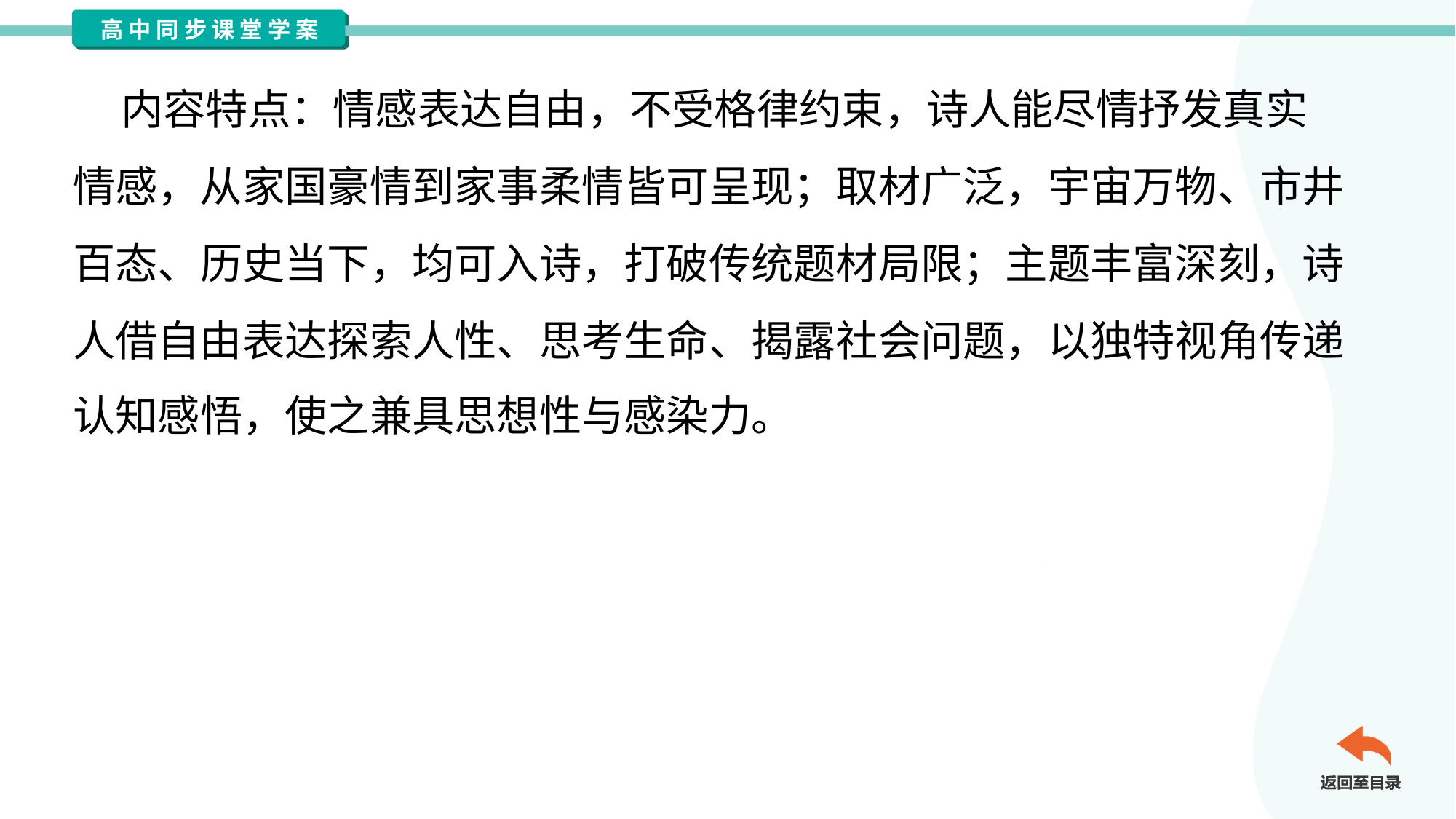

内容特点：情感表达自由，不受格律约束，诗人能尽情抒发真实
情感，从家国豪情到家事柔情皆可呈现；取材广泛，宇宙万物、市井
百态、历史当下，均可入诗，打破传统题材局限；主题丰富深刻，诗
人借自由表达探索人性、思考生命、揭露社会问题，以独特视角传递
认知感悟，使之兼具思想性与感染力。#1.3